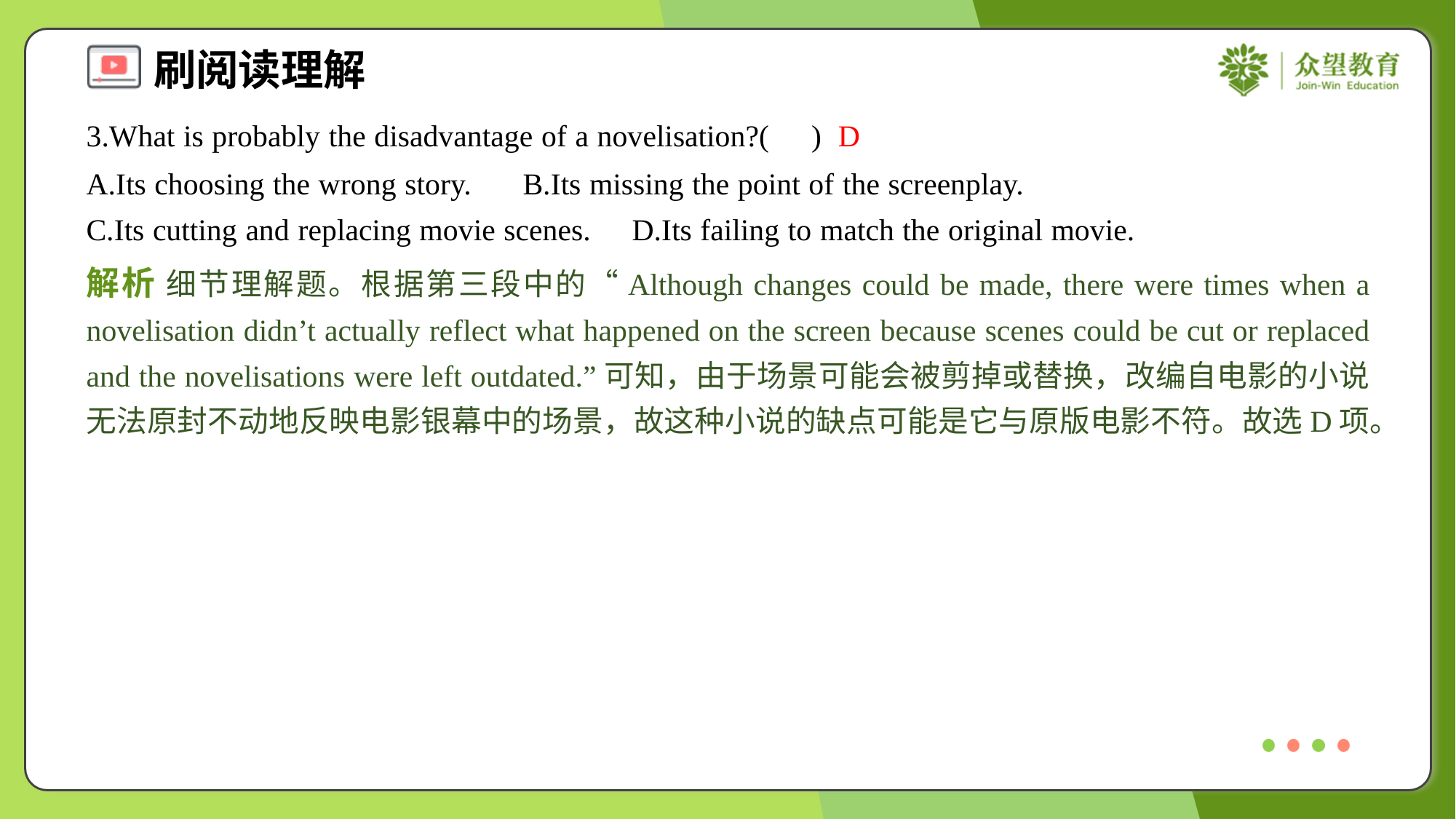

3.What is probably the disadvantage of a novelisation?(     )
D
A.Its choosing the wrong story.	B.Its missing the point of the screenplay.
C.Its cutting and replacing movie scenes.	D.Its failing to match the original movie.
解析 细节理解题。根据第三段中的“Although changes could be made, there were times when a novelisation didn’t actually reflect what happened on the screen because scenes could be cut or replaced and the novelisations were left outdated.”可知，由于场景可能会被剪掉或替换，改编自电影的小说无法原封不动地反映电影银幕中的场景，故这种小说的缺点可能是它与原版电影不符。故选D项。